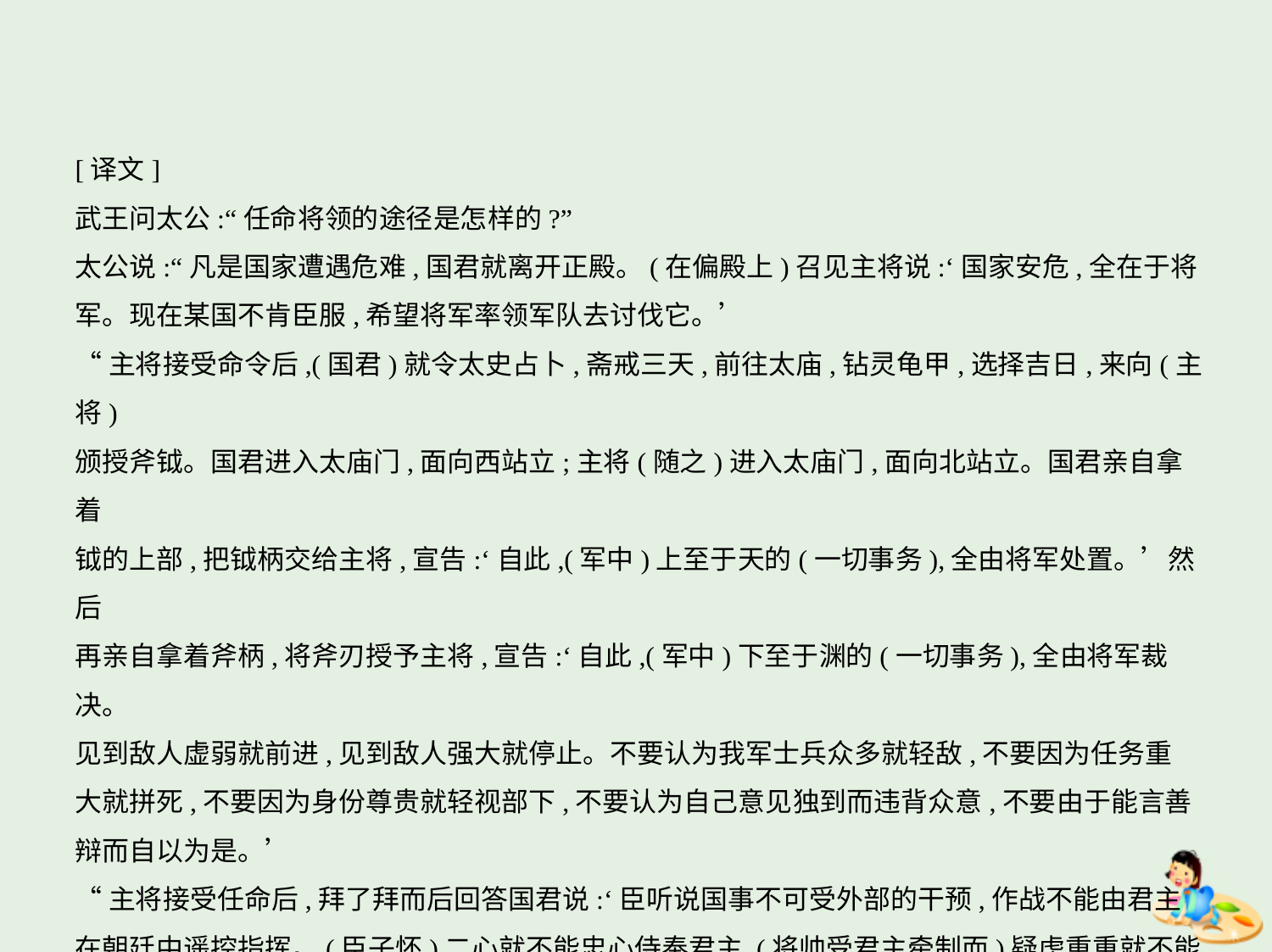

[译文]
武王问太公:“任命将领的途径是怎样的?”
太公说:“凡是国家遭遇危难,国君就离开正殿。(在偏殿上)召见主将说:‘国家安危,全在于将
军。现在某国不肯臣服,希望将军率领军队去讨伐它。’
“主将接受命令后,(国君)就令太史占卜,斋戒三天,前往太庙,钻灵龟甲,选择吉日,来向(主将)
颁授斧钺。国君进入太庙门,面向西站立;主将(随之)进入太庙门,面向北站立。国君亲自拿着
钺的上部,把钺柄交给主将,宣告:‘自此,(军中)上至于天的(一切事务),全由将军处置。’然后
再亲自拿着斧柄,将斧刃授予主将,宣告:‘自此,(军中)下至于渊的(一切事务),全由将军裁决。
见到敌人虚弱就前进,见到敌人强大就停止。不要认为我军士兵众多就轻敌,不要因为任务重
大就拼死,不要因为身份尊贵就轻视部下,不要认为自己意见独到而违背众意,不要由于能言善
辩而自以为是。’
“主将接受任命后,拜了拜而后回答国君说:‘臣听说国事不可受外部的干预,作战不能由君主
在朝廷中遥控指挥。(臣子怀)二心就不能忠心侍奉君主,(将帅受君主牵制而)疑虑重重就不能
专心致志地去对付敌人。臣既已奉命执掌军事大权,臣(不获胜利)不敢生还,请您允许臣按照
上面的话全权处置一切。若您不允许,臣不敢担此重任。’国君应允之后,(主将)就辞别(君